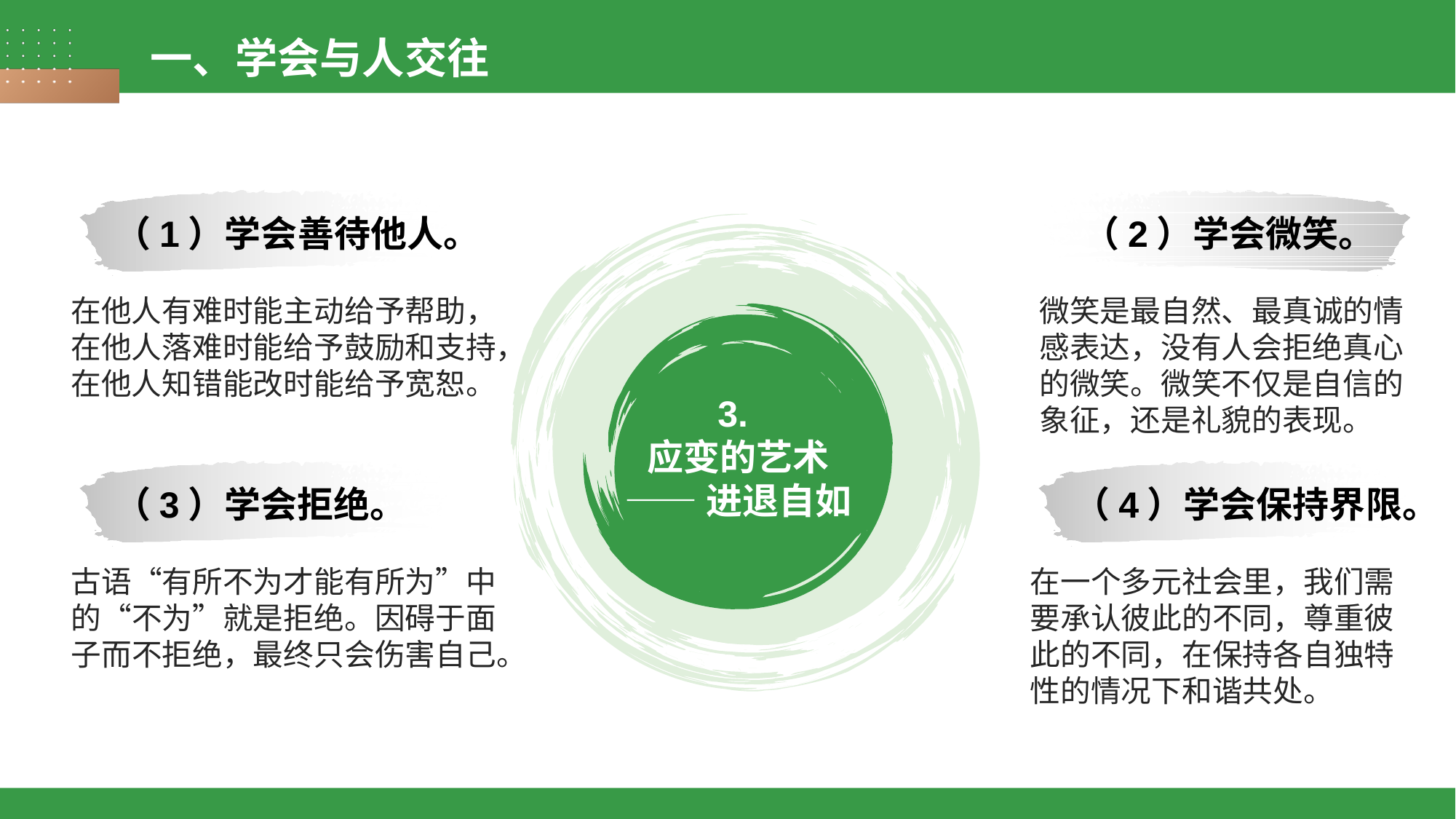

一、学会与人交往
（1）学会善待他人。
（2）学会微笑。

在他人有难时能主动给予帮助，在他人落难时能给予鼓励和支持，在他人知错能改时能给予宽恕。
微笑是最自然、最真诚的情感表达，没有人会拒绝真心的微笑。微笑不仅是自信的象征，还是礼貌的表现。
3.
应变的艺术
——进退自如
（3）学会拒绝。
（4）学会保持界限。
古语“有所不为才能有所为”中的“不为”就是拒绝。因碍于面子而不拒绝，最终只会伤害自己。
在一个多元社会里，我们需要承认彼此的不同，尊重彼此的不同，在保持各自独特性的情况下和谐共处。